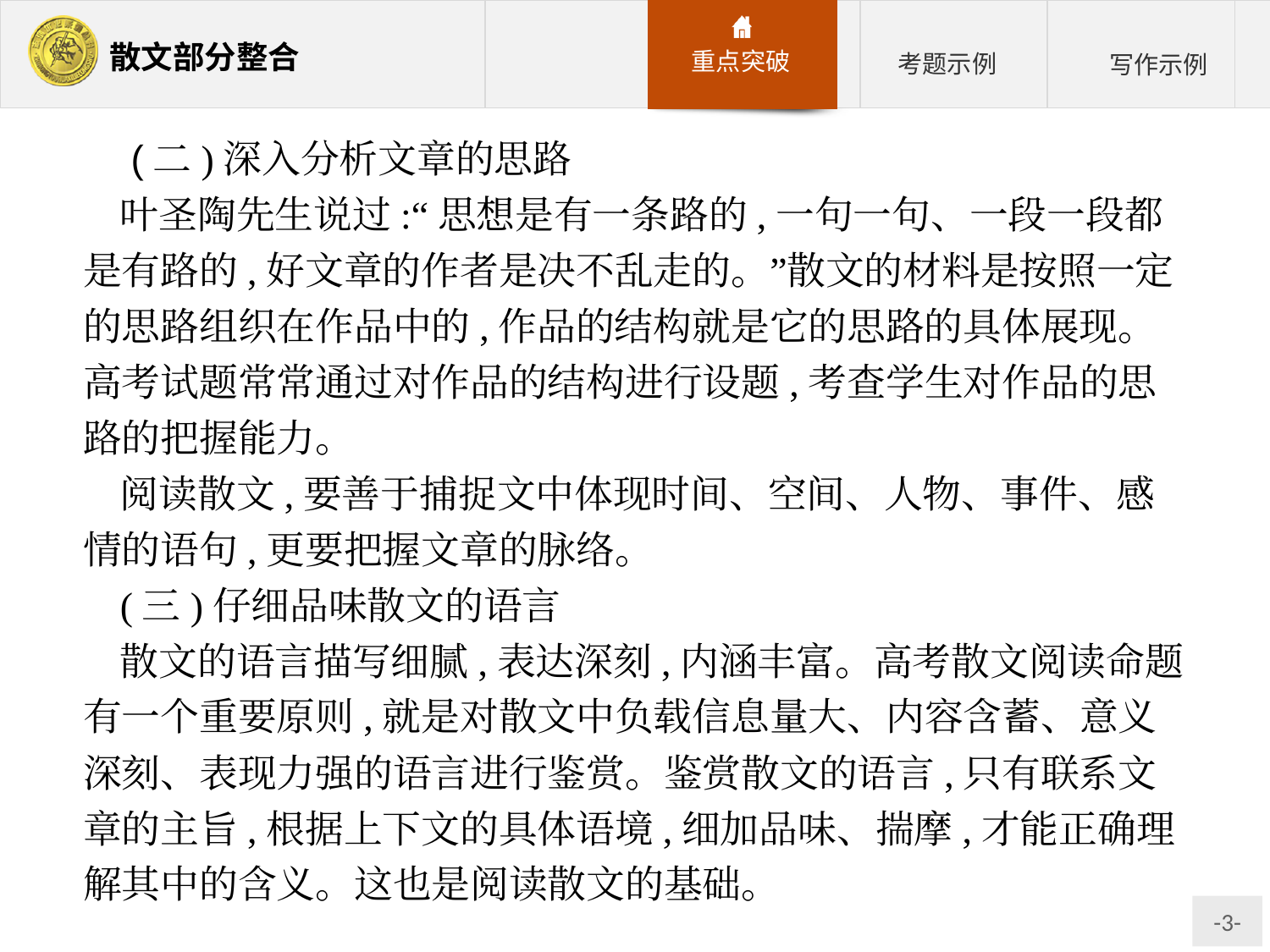

(二)深入分析文章的思路
叶圣陶先生说过:“思想是有一条路的,一句一句、一段一段都是有路的,好文章的作者是决不乱走的。”散文的材料是按照一定的思路组织在作品中的,作品的结构就是它的思路的具体展现。高考试题常常通过对作品的结构进行设题,考查学生对作品的思路的把握能力。
阅读散文,要善于捕捉文中体现时间、空间、人物、事件、感情的语句,更要把握文章的脉络。
(三)仔细品味散文的语言
散文的语言描写细腻,表达深刻,内涵丰富。高考散文阅读命题有一个重要原则,就是对散文中负载信息量大、内容含蓄、意义深刻、表现力强的语言进行鉴赏。鉴赏散文的语言,只有联系文章的主旨,根据上下文的具体语境,细加品味、揣摩,才能正确理解其中的含义。这也是阅读散文的基础。